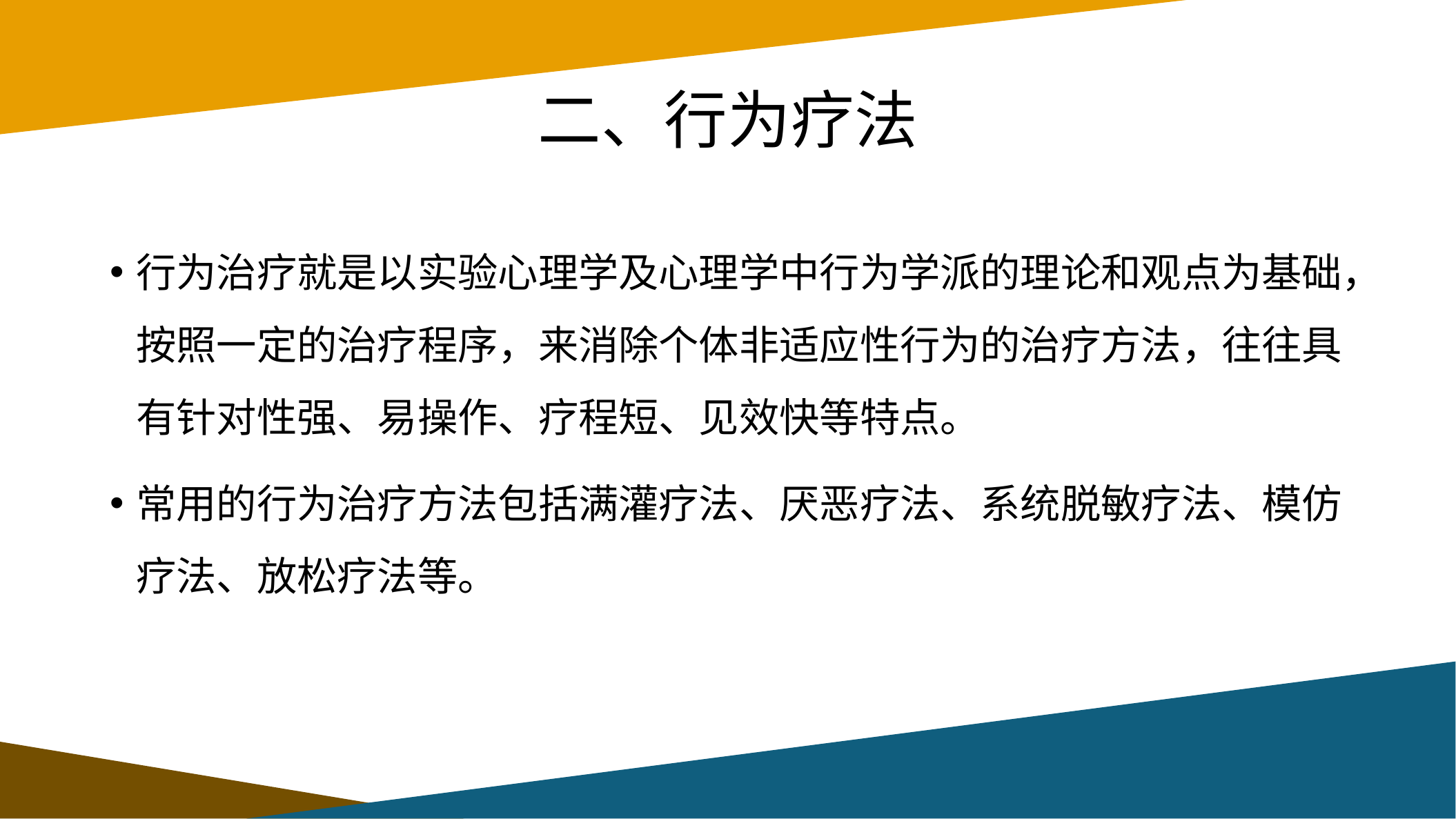

# 二、行为疗法
行为治疗就是以实验心理学及心理学中行为学派的理论和观点为基础，按照一定的治疗程序，来消除个体非适应性行为的治疗方法，往往具有针对性强、易操作、疗程短、见效快等特点。
常用的行为治疗方法包括满灌疗法、厌恶疗法、系统脱敏疗法、模仿疗法、放松疗法等。